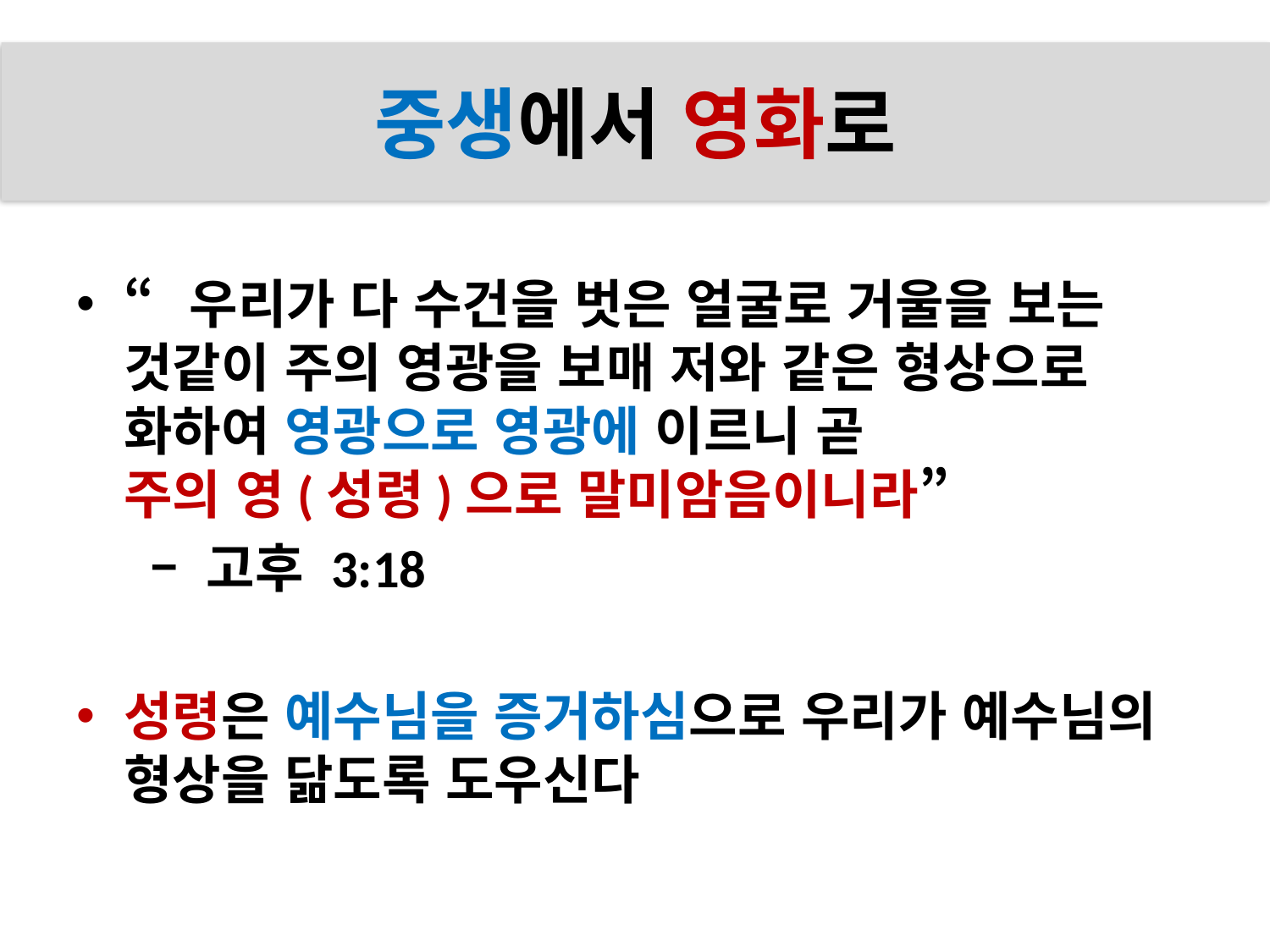

# 중생에서 영화로
“우리가 다 수건을 벗은 얼굴로 거울을 보는 것같이 주의 영광을 보매 저와 같은 형상으로 화하여 영광으로 영광에 이르니 곧
주의 영(성령)으로 말미암음이니라”
     – 고후 3:18

성령은 예수님을 증거하심으로 우리가 예수님의 형상을 닮도록 도우신다